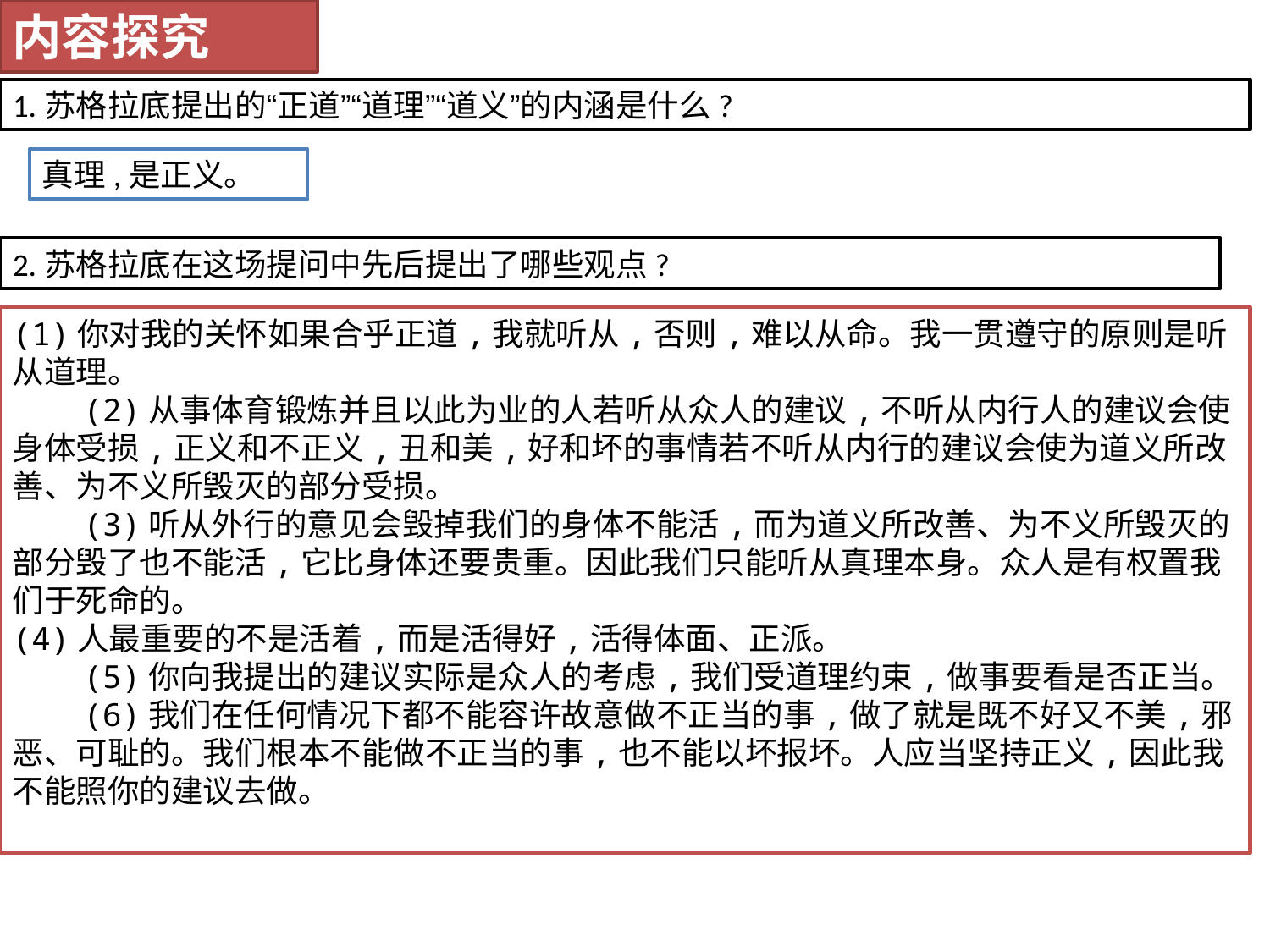

内容探究
1.苏格拉底提出的“正道”“道理”“道义”的内涵是什么?
真理,是正义。
2.苏格拉底在这场提问中先后提出了哪些观点?
(1)你对我的关怀如果合乎正道,我就听从,否则,难以从命。我一贯遵守的原则是听从道理。
　　(2)从事体育锻炼并且以此为业的人若听从众人的建议,不听从内行人的建议会使身体受损,正义和不正义,丑和美,好和坏的事情若不听从内行的建议会使为道义所改善、为不义所毁灭的部分受损。
　　(3)听从外行的意见会毁掉我们的身体不能活,而为道义所改善、为不义所毁灭的部分毁了也不能活,它比身体还要贵重。因此我们只能听从真理本身。众人是有权置我们于死命的。
(4)人最重要的不是活着,而是活得好,活得体面、正派。
　　(5)你向我提出的建议实际是众人的考虑,我们受道理约束,做事要看是否正当。
　　(6)我们在任何情况下都不能容许故意做不正当的事,做了就是既不好又不美,邪恶、可耻的。我们根本不能做不正当的事,也不能以坏报坏。人应当坚持正义,因此我不能照你的建议去做。